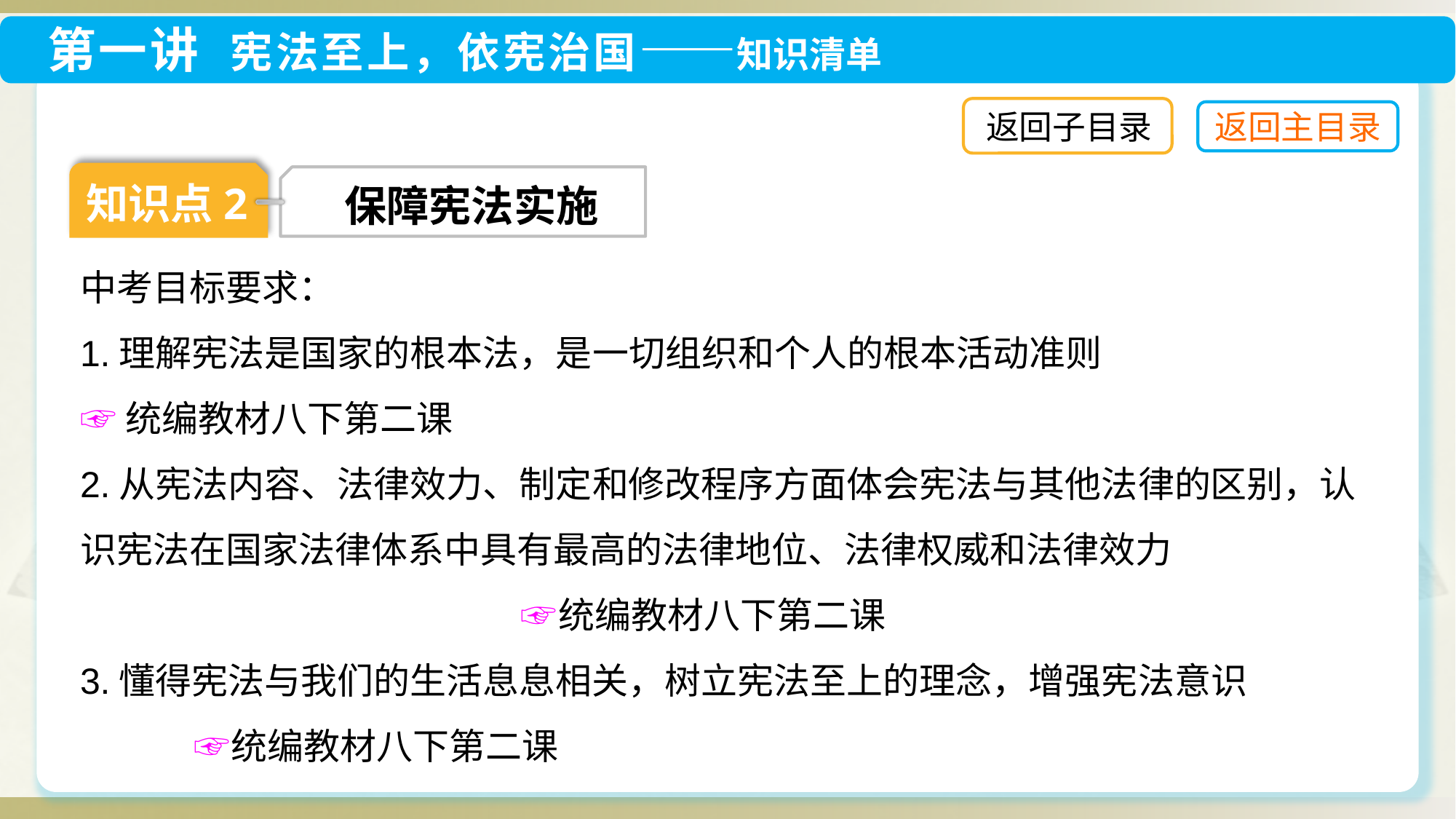

返回子目录
知识点2
保障宪法实施

中考目标要求：
1.理解宪法是国家的根本法，是一切组织和个人的根本活动准则
☞统编教材八下第二课
2.从宪法内容、法律效力、制定和修改程序方面体会宪法与其他法律的区别，认识宪法在国家法律体系中具有最高的法律地位、法律权威和法律效力   　　                                                                    ☞统编教材八下第二课
3.懂得宪法与我们的生活息息相关，树立宪法至上的理念，增强宪法意识　　                      ☞统编教材八下第二课